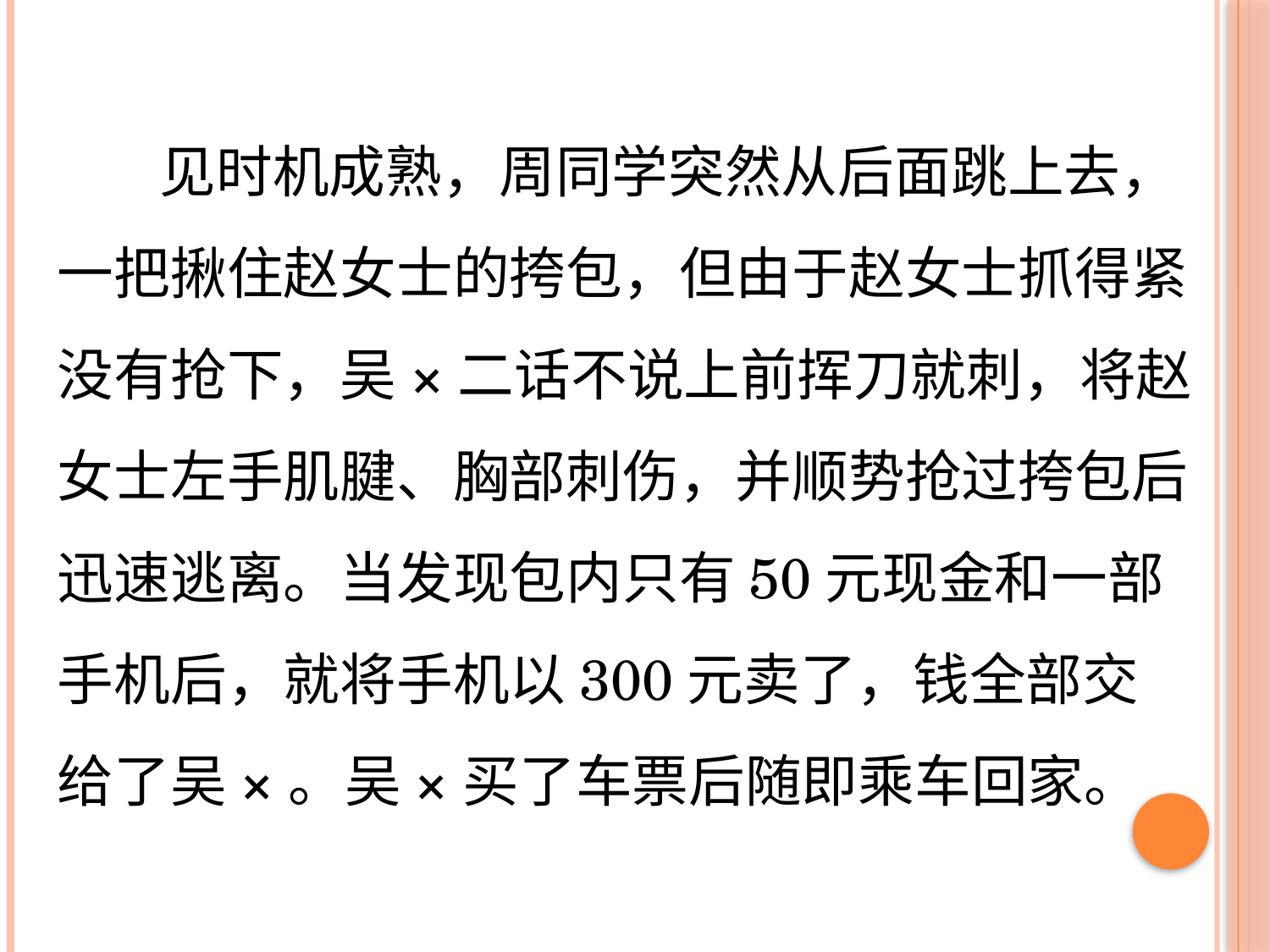

见时机成熟，周同学突然从后面跳上去，一把揪住赵女士的挎包，但由于赵女士抓得紧没有抢下，吴×二话不说上前挥刀就刺，将赵女士左手肌腱、胸部刺伤，并顺势抢过挎包后迅速逃离。当发现包内只有50元现金和一部手机后，就将手机以300元卖了，钱全部交给了吴×。吴×买了车票后随即乘车回家。